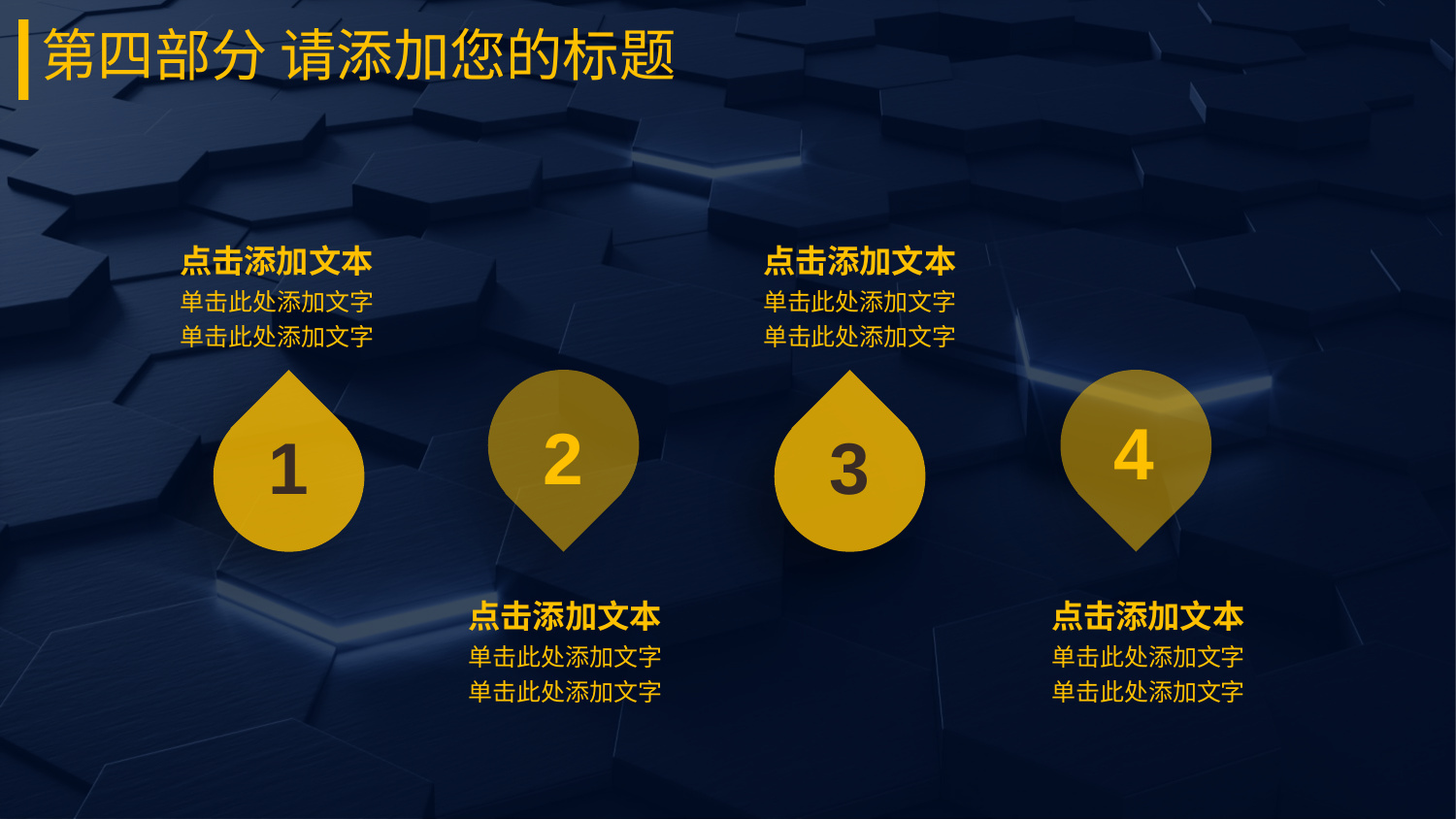

# 第四部分 请添加您的标题
点击添加文本
点击添加文本
单击此处添加文字
单击此处添加文字
单击此处添加文字
单击此处添加文字

4
2
1
3
点击添加文本
点击添加文本
单击此处添加文字
单击此处添加文字
单击此处添加文字
单击此处添加文字